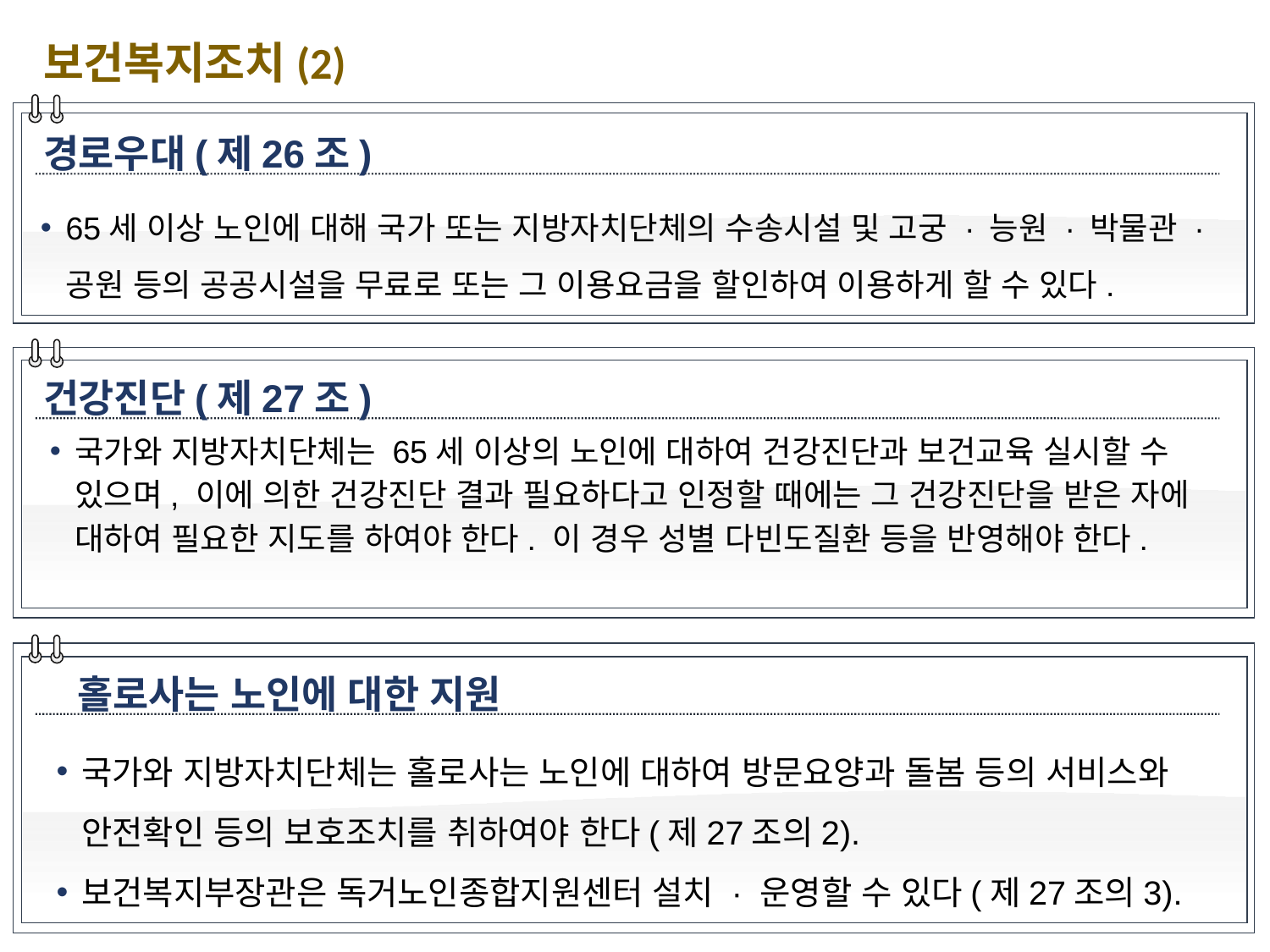

보건복지조치(2)

경로우대(제26조)

65세 이상 노인에 대해 국가 또는 지방자치단체의 수송시설 및 고궁 ·  능원 ·  박물관 · 공원 등의 공공시설을 무료로 또는 그 이용요금을 할인하여 이용하게 할 수 있다.

건강진단(제27조)

국가와 지방자치단체는 65세 이상의 노인에 대하여 건강진단과 보건교육 실시할 수 있으며, 이에 의한 건강진단 결과 필요하다고 인정할 때에는 그 건강진단을 받은 자에 대하여 필요한 지도를 하여야 한다. 이 경우 성별 다빈도질환 등을 반영해야 한다.

홀로사는 노인에 대한 지원

국가와 지방자치단체는 홀로사는 노인에 대하여 방문요양과 돌봄 등의 서비스와 안전확인 등의 보호조치를 취하여야 한다(제27조의2).
보건복지부장관은 독거노인종합지원센터 설치 · 운영할 수 있다(제27조의3).